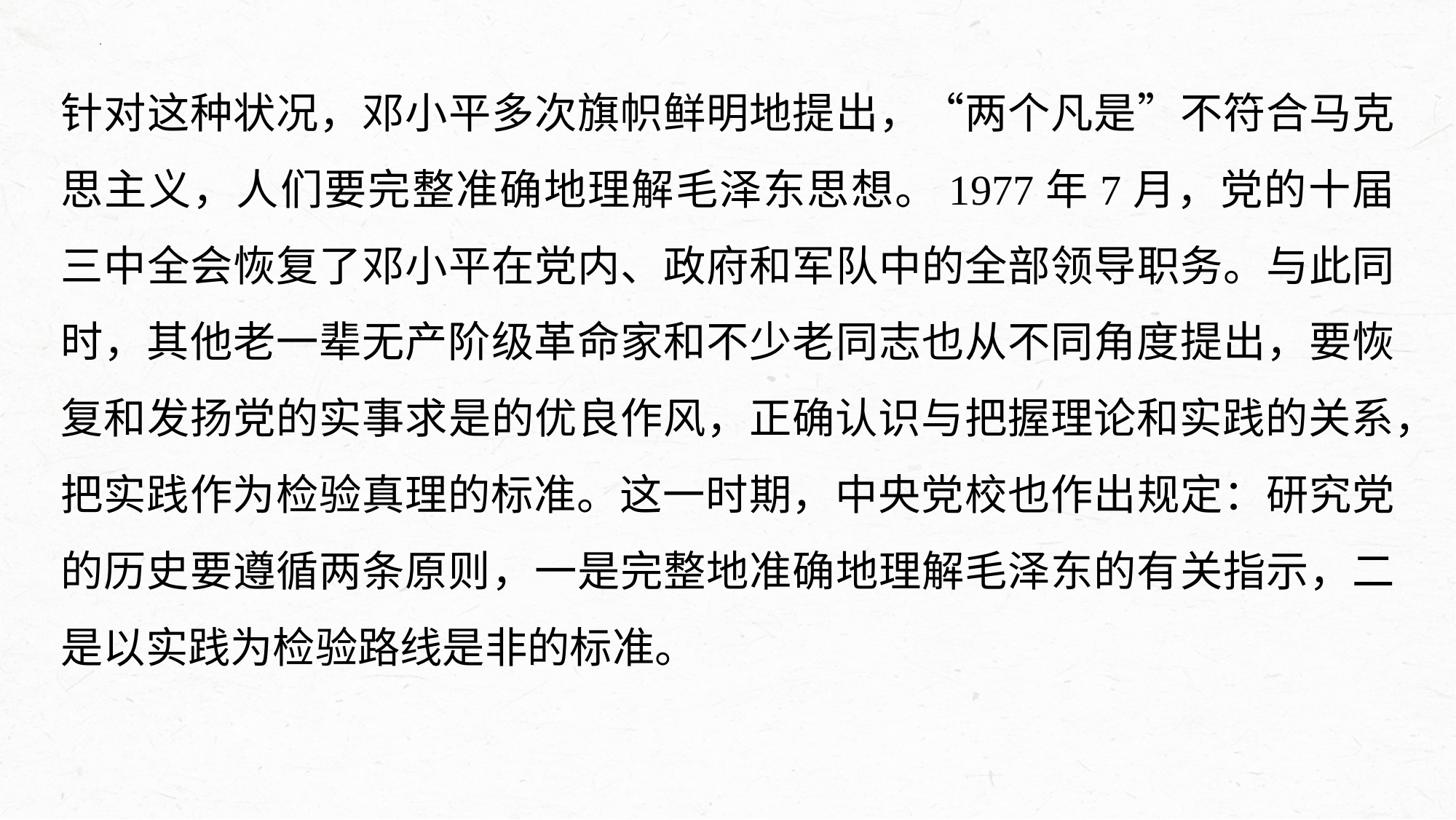

针对这种状况，邓小平多次旗帜鲜明地提出，“两个凡是”不符合马克思主义，人们要完整准确地理解毛泽东思想。1977年7月，党的十届三中全会恢复了邓小平在党内、政府和军队中的全部领导职务。与此同时，其他老一辈无产阶级革命家和不少老同志也从不同角度提出，要恢复和发扬党的实事求是的优良作风，正确认识与把握理论和实践的关系，把实践作为检验真理的标准。这一时期，中央党校也作出规定：研究党的历史要遵循两条原则，一是完整地准确地理解毛泽东的有关指示，二是以实践为检验路线是非的标准。